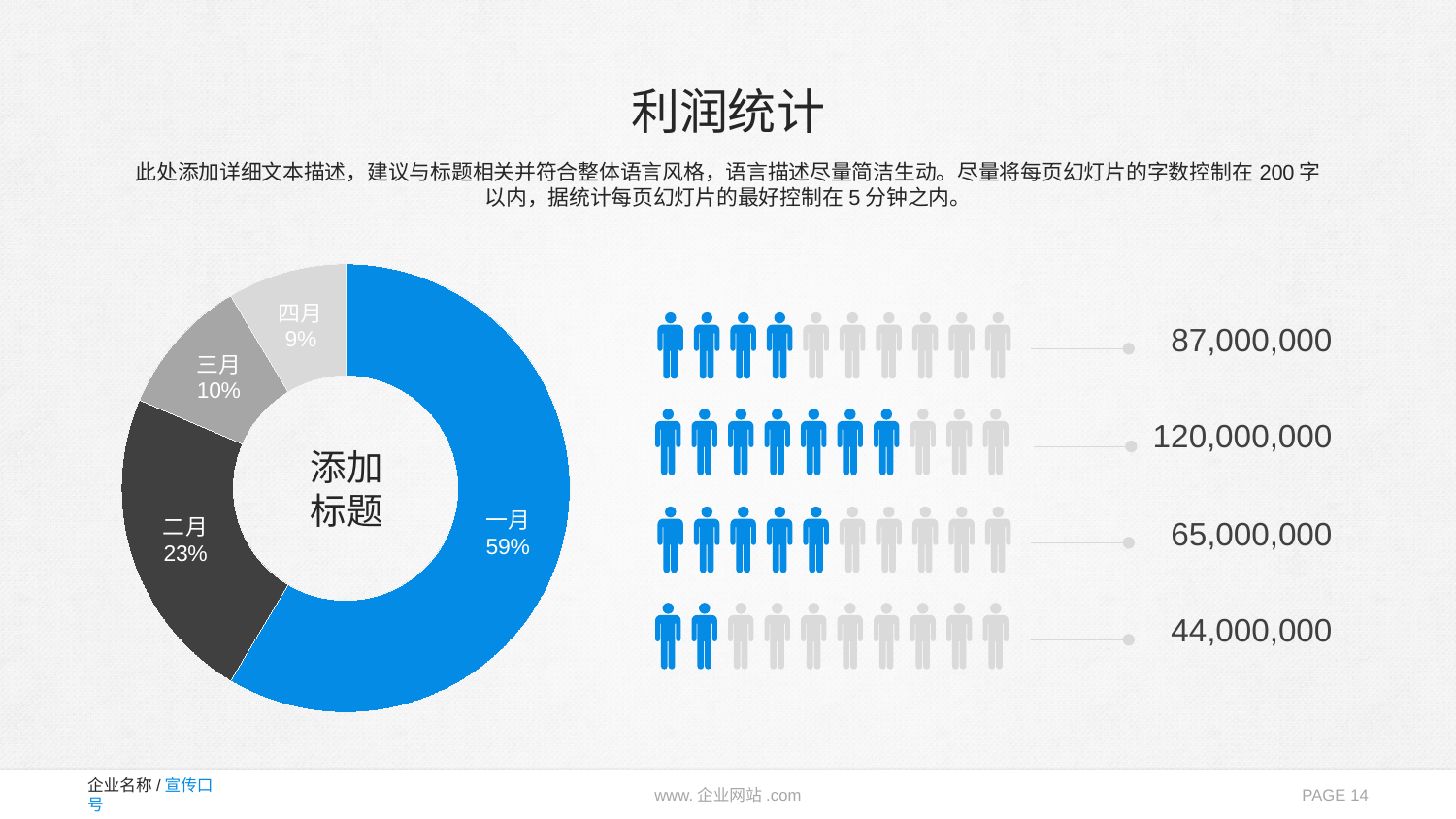

# 利润统计
此处添加详细文本描述，建议与标题相关并符合整体语言风格，语言描述尽量简洁生动。尽量将每页幻灯片的字数控制在200字以内，据统计每页幻灯片的最好控制在5分钟之内。

### Chart

| Category | 列1 |
|---|---|
| 一月 | 8.2 |
| 二月 | 3.2 |
| 三月 | 1.4 |
| 四月 | 1.2 |

87,000,000

120,000,000
添加
标题

65,000,000

44,000,000
PAGE 14
www.企业网站.com